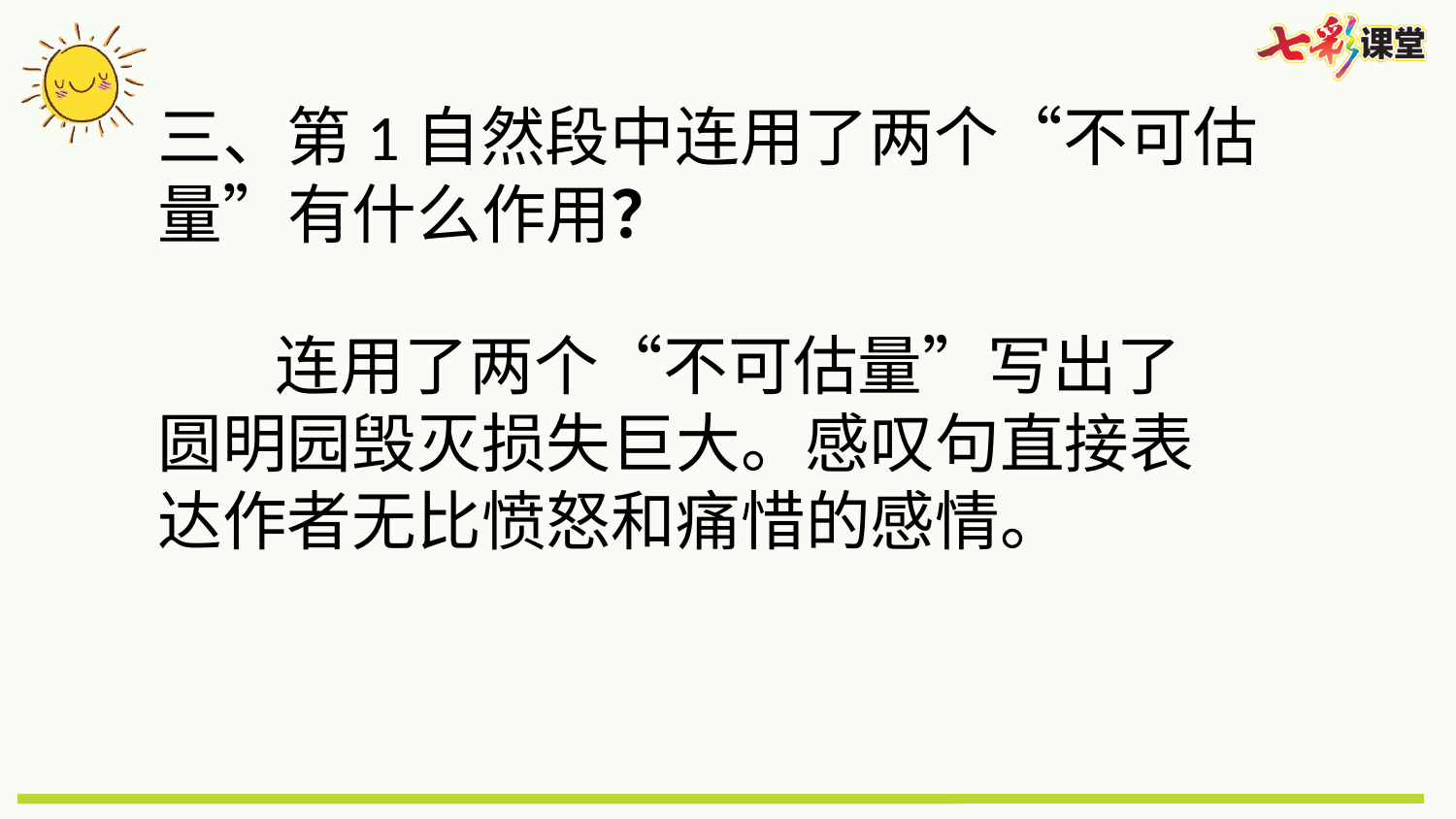

三、第1自然段中连用了两个“不可估量”有什么作用？
       连用了两个“不可估量”写出了圆明园毁灭损失巨大。感叹句直接表达作者无比愤怒和痛惜的感情。